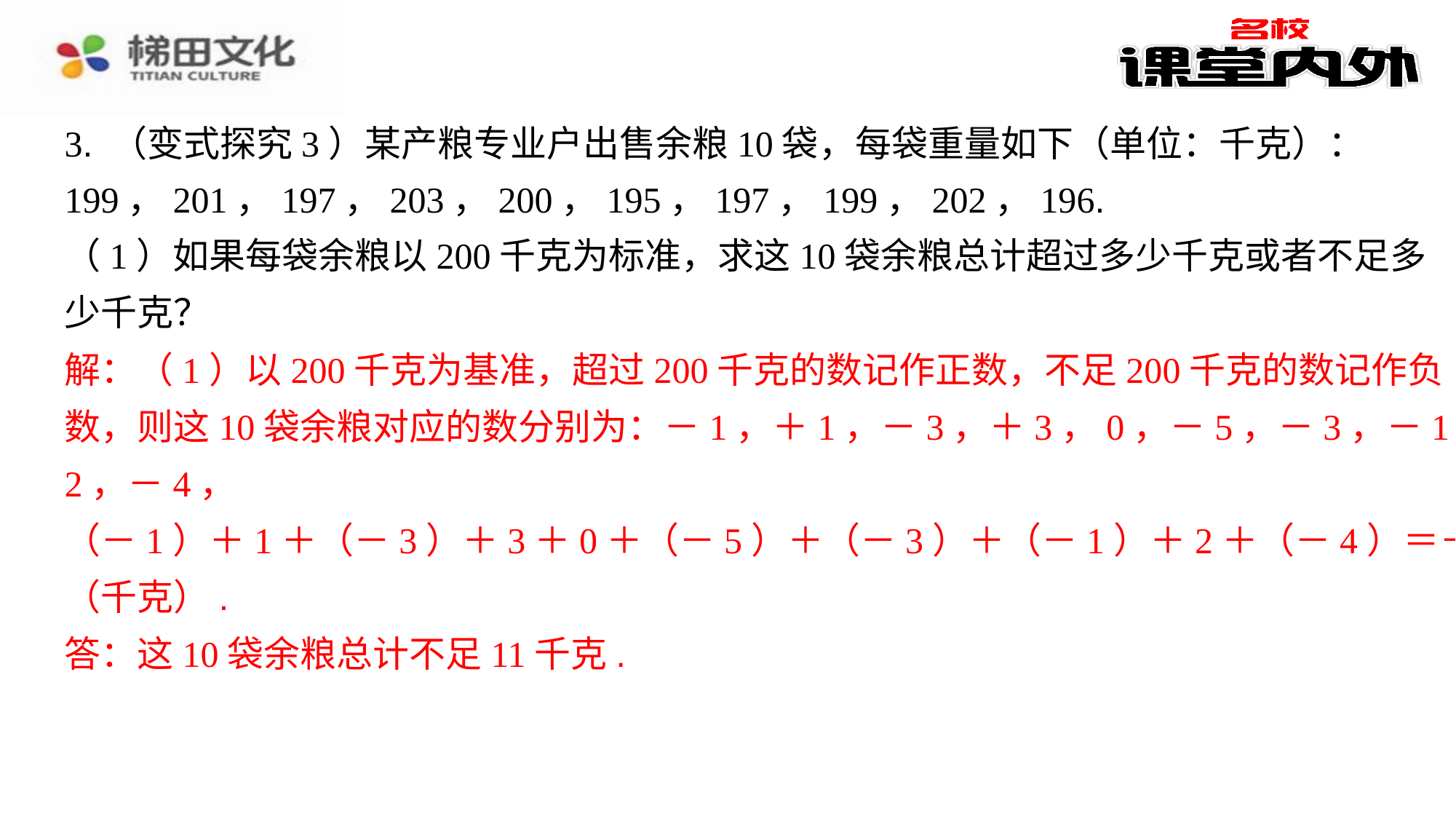

3. （变式探究3）某产粮专业户出售余粮10袋，每袋重量如下（单位：千克）：
199，201，197，203，200，195，197，199，202，196.
（1）如果每袋余粮以200千克为标准，求这10袋余粮总计超过多少千克或者不足多
少千克？
解：（1）以200千克为基准，超过200千克的数记作正数，不足200千克的数记作负
数，则这10袋余粮对应的数分别为：－1，＋1，－3，＋3，0，－5，－3，－1，＋
2，－4，
（－1）＋1＋（－3）＋3＋0＋（－5）＋（－3）＋（－1）＋2＋（－4）＝－11
（千克）.
答：这10袋余粮总计不足11千克.
解：（1）以200千克为基准，超过200千克的数记作正数，不足200千克的数记作负
数，则这10袋余粮对应的数分别为：－1，＋1，－3，＋3，0，－5，－3，－1，＋
2，－4，
（－1）＋1＋（－3）＋3＋0＋（－5）＋（－3）＋（－1）＋2＋（－4）＝－11
（千克）.
答：这10袋余粮总计不足11千克.